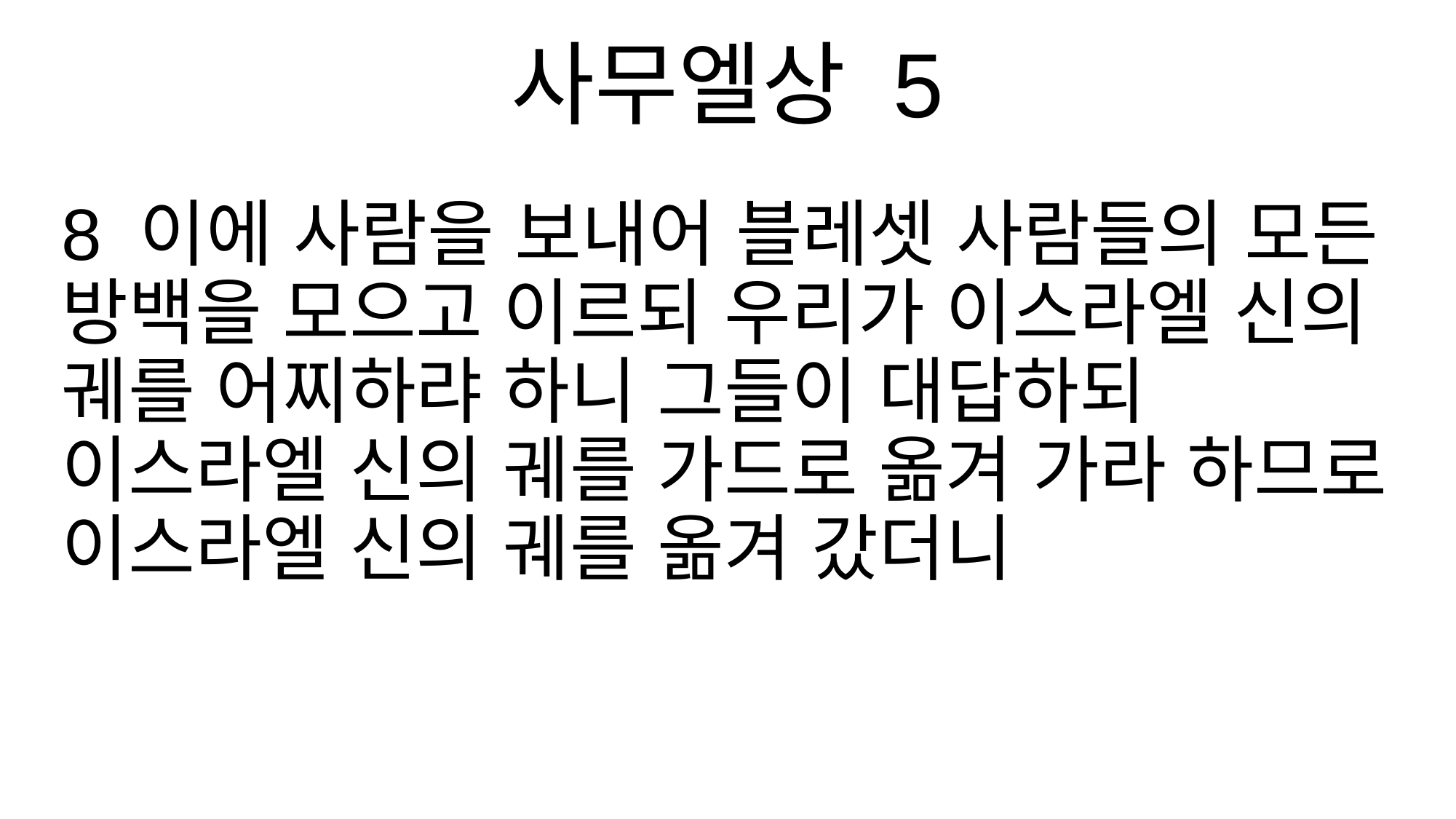

사무엘상 5
8 이에 사람을 보내어 블레셋 사람들의 모든 방백을 모으고 이르되 우리가 이스라엘 신의 궤를 어찌하랴 하니 그들이 대답하되 이스라엘 신의 궤를 가드로 옮겨 가라 하므로 이스라엘 신의 궤를 옮겨 갔더니